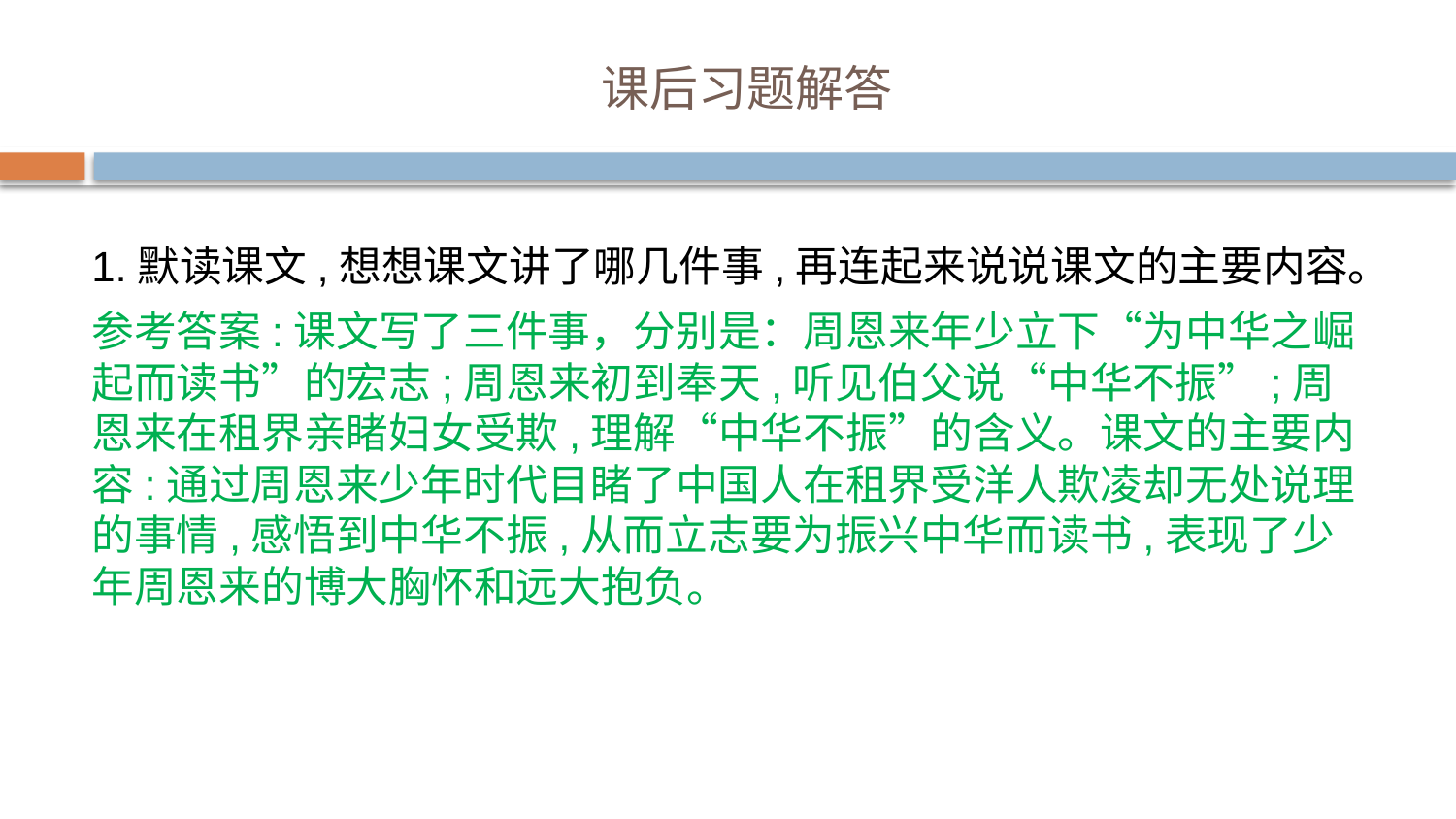

# 课后习题解答
1.默读课文,想想课文讲了哪几件事,再连起来说说课文的主要内容。
参考答案:课文写了三件事，分别是：周恩来年少立下“为中华之崛起而读书”的宏志;周恩来初到奉天,听见伯父说“中华不振”;周恩来在租界亲睹妇女受欺,理解“中华不振”的含义。课文的主要内容:通过周恩来少年时代目睹了中国人在租界受洋人欺凌却无处说理的事情,感悟到中华不振,从而立志要为振兴中华而读书,表现了少年周恩来的博大胸怀和远大抱负。